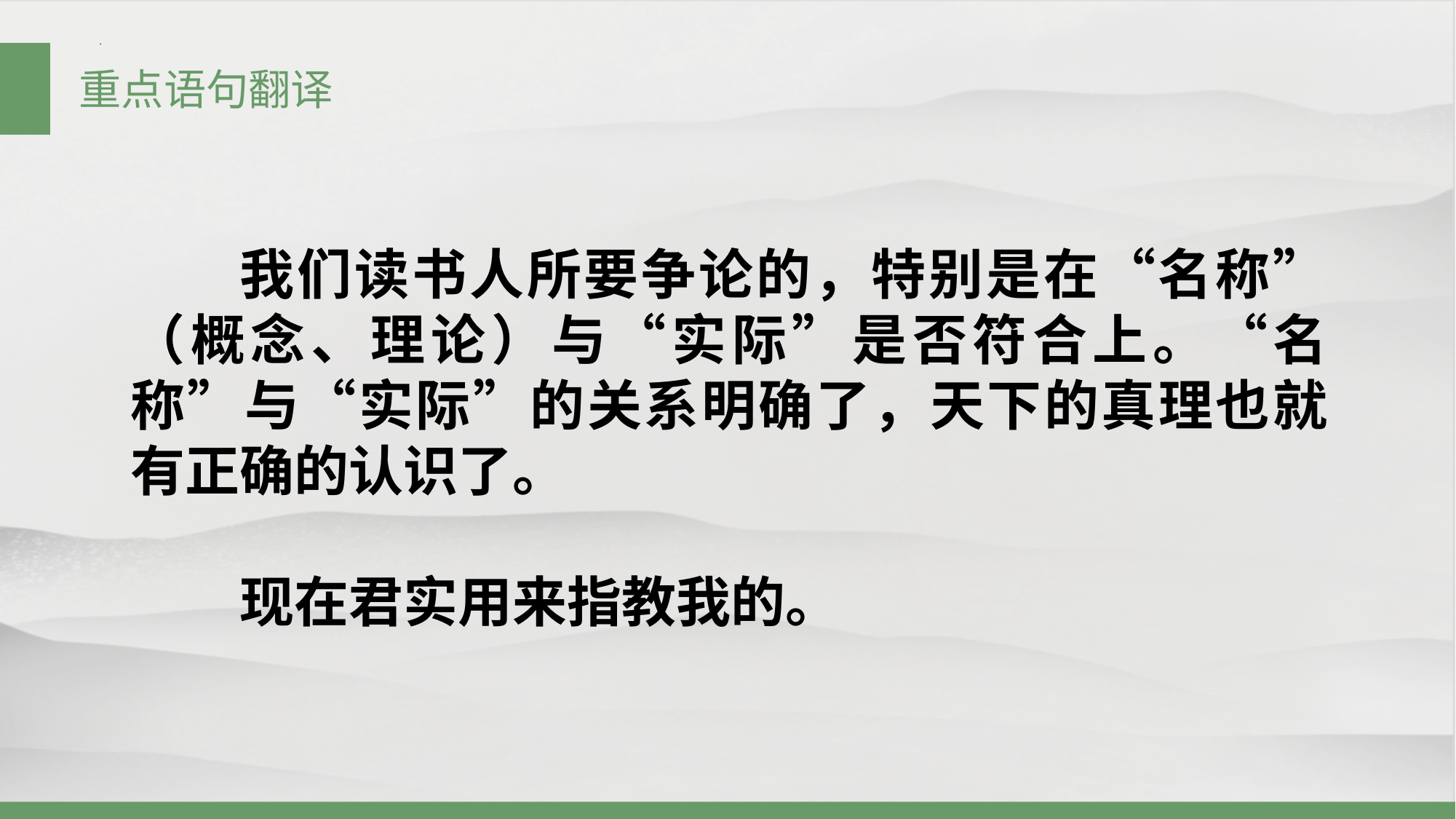

重点语句翻译

我们读书人所要争论的，特别是在“名称”（概念、理论）与“实际”是否符合上。“名称”与“实际”的关系明确了，天下的真理也就有正确的认识了。

现在君实用来指教我的。